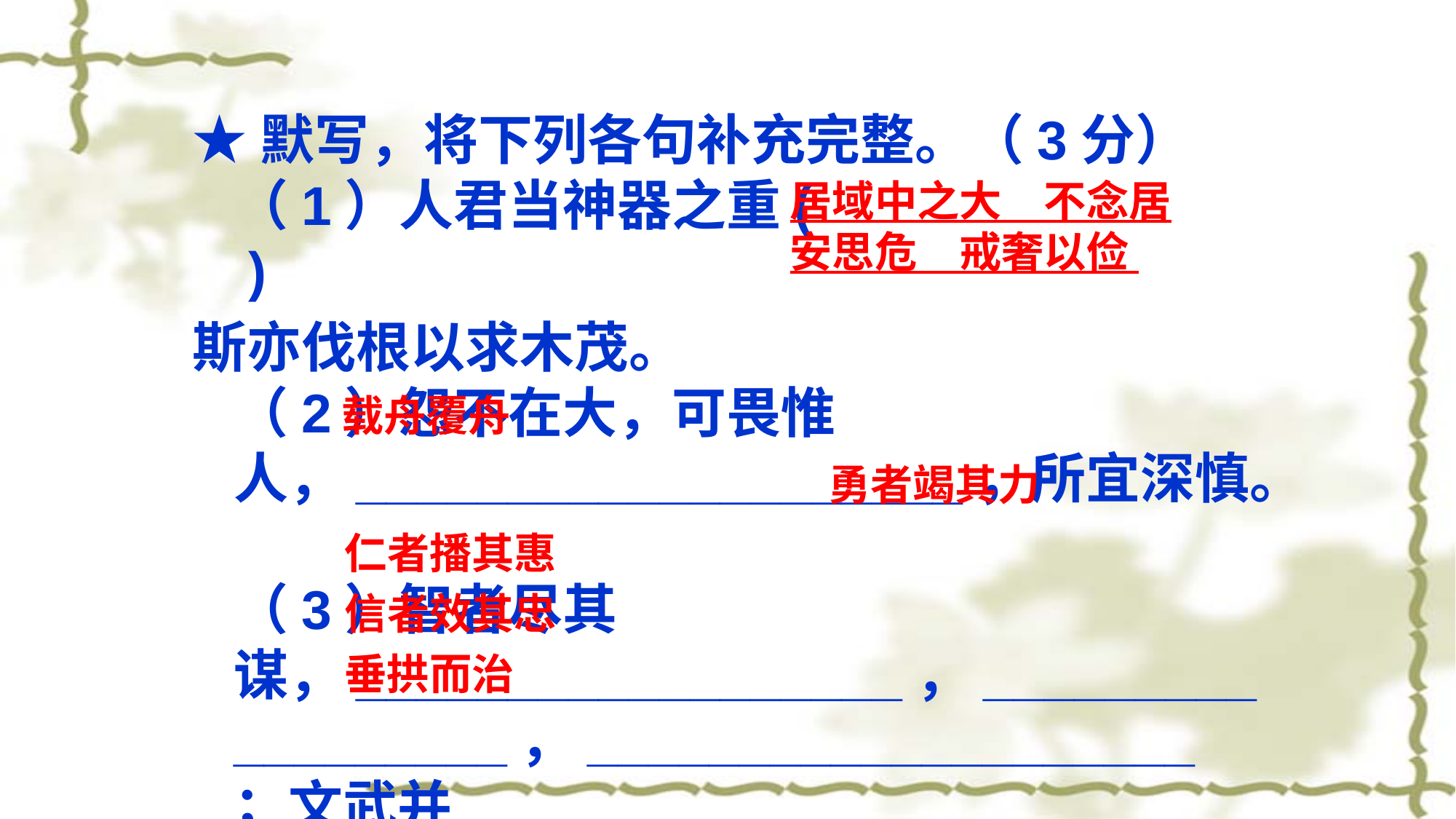

★默写，将下列各句补充完整。（3分）
（1）人君当神器之重(                               )
斯亦伐根以求木茂。
（2）怨不在大，可畏惟人，____________________，所宜深慎。
（3）智者尽其谋，__________________，__________________，____________________；文武并用，____________________________。
居域中之大　不念居安思危　戒奢以俭
载舟覆舟
勇者竭其力
仁者播其惠
信者效其忠
垂拱而治